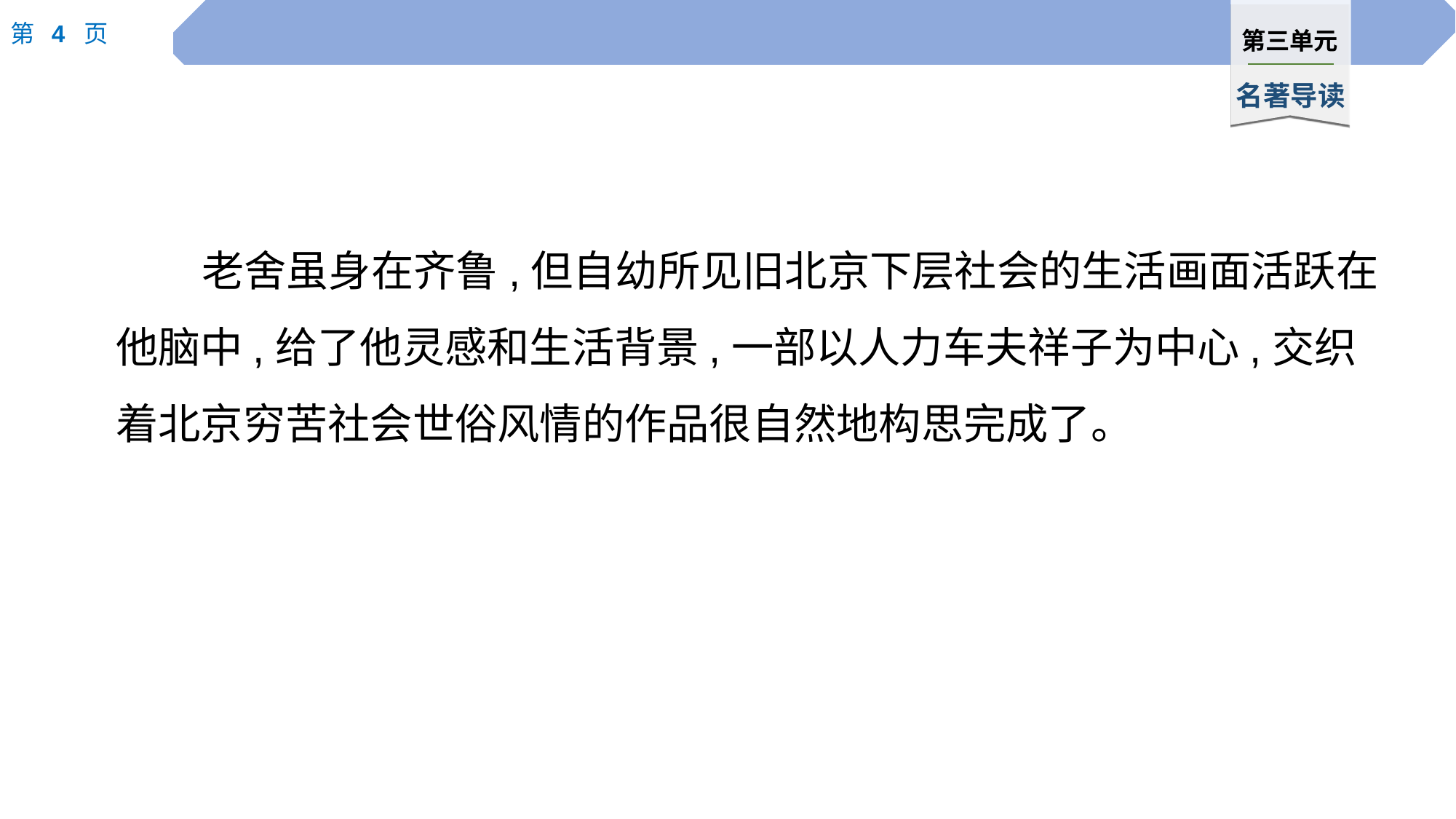

老舍虽身在齐鲁,但自幼所见旧北京下层社会的生活画面活跃在他脑中,给了他灵感和生活背景,一部以人力车夫祥子为中心,交织着北京穷苦社会世俗风情的作品很自然地构思完成了。